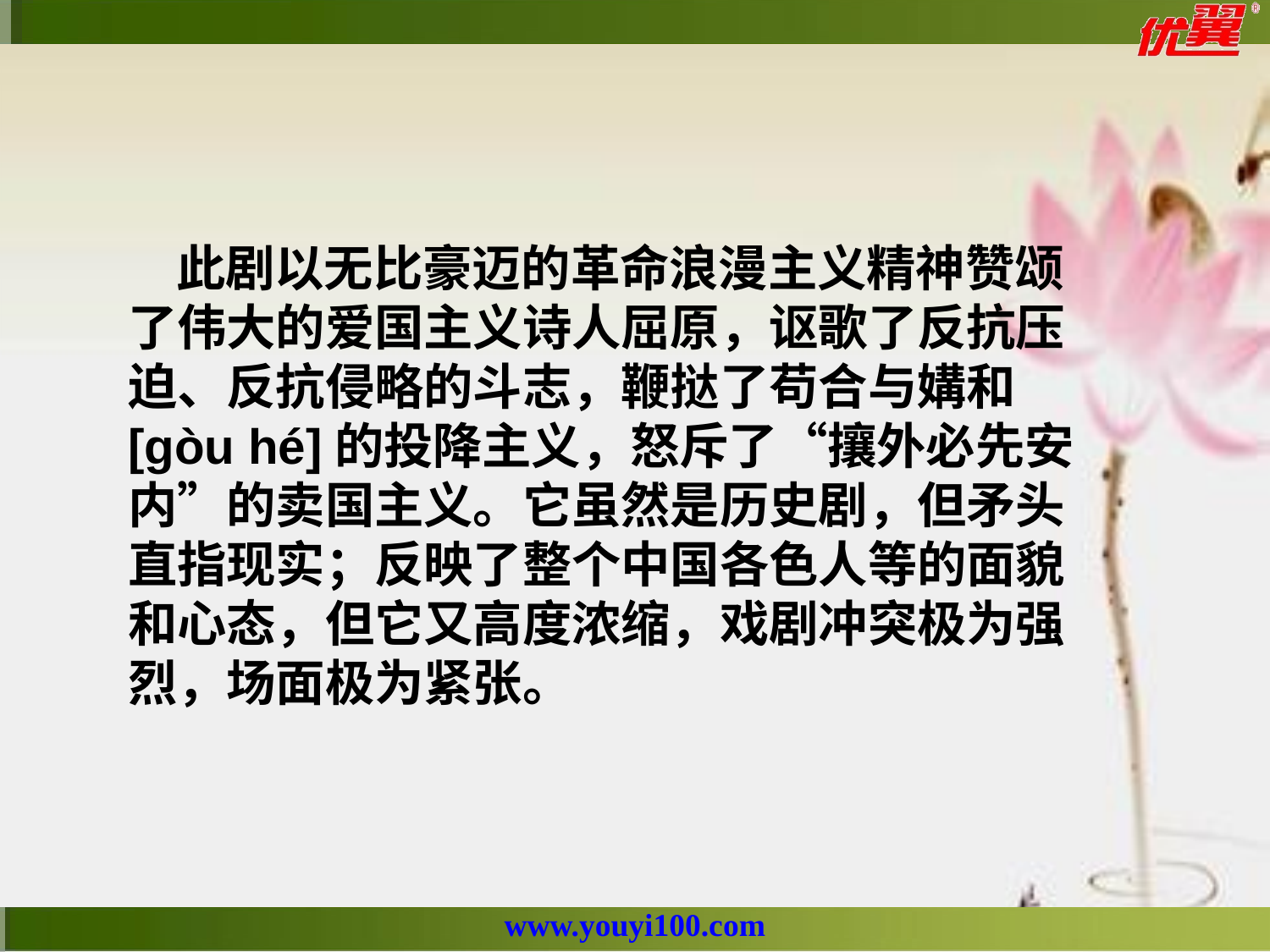

此剧以无比豪迈的革命浪漫主义精神赞颂了伟大的爱国主义诗人屈原，讴歌了反抗压迫、反抗侵略的斗志，鞭挞了苟合与媾和[gòu hé]的投降主义，怒斥了“攘外必先安内”的卖国主义。它虽然是历史剧，但矛头直指现实；反映了整个中国各色人等的面貌和心态，但它又高度浓缩，戏剧冲突极为强烈，场面极为紧张。